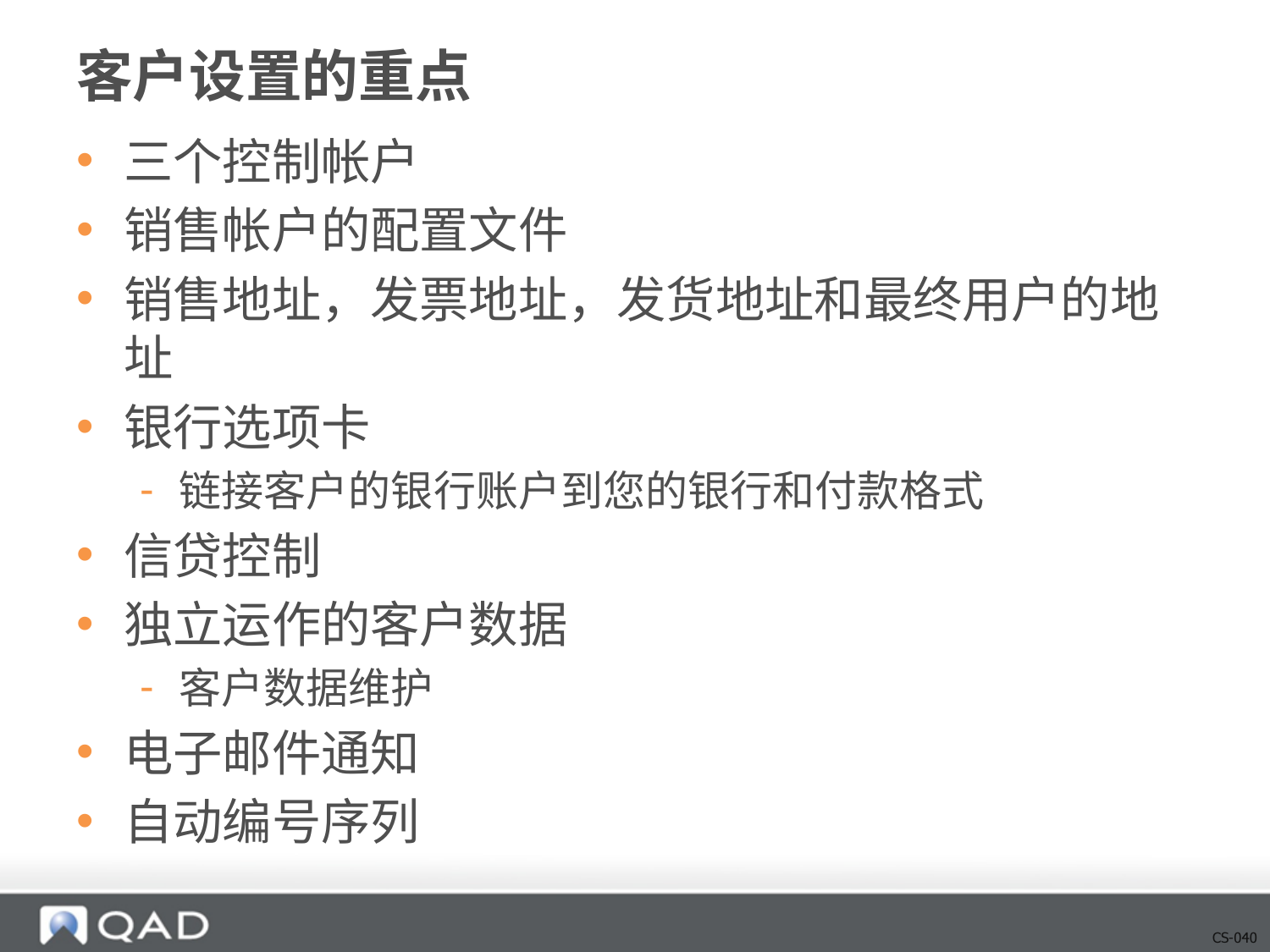

# 客户设置的重点
三个控制帐户
销售帐户的配置文件
销售地址，发票地址，发货地址和最终用户的地址
银行选项卡
链接客户的银行账户到您的银行和付款格式
信贷控制
独立运作的客户数据
客户数据维护
电子邮件通知
自动编号序列
CS-040